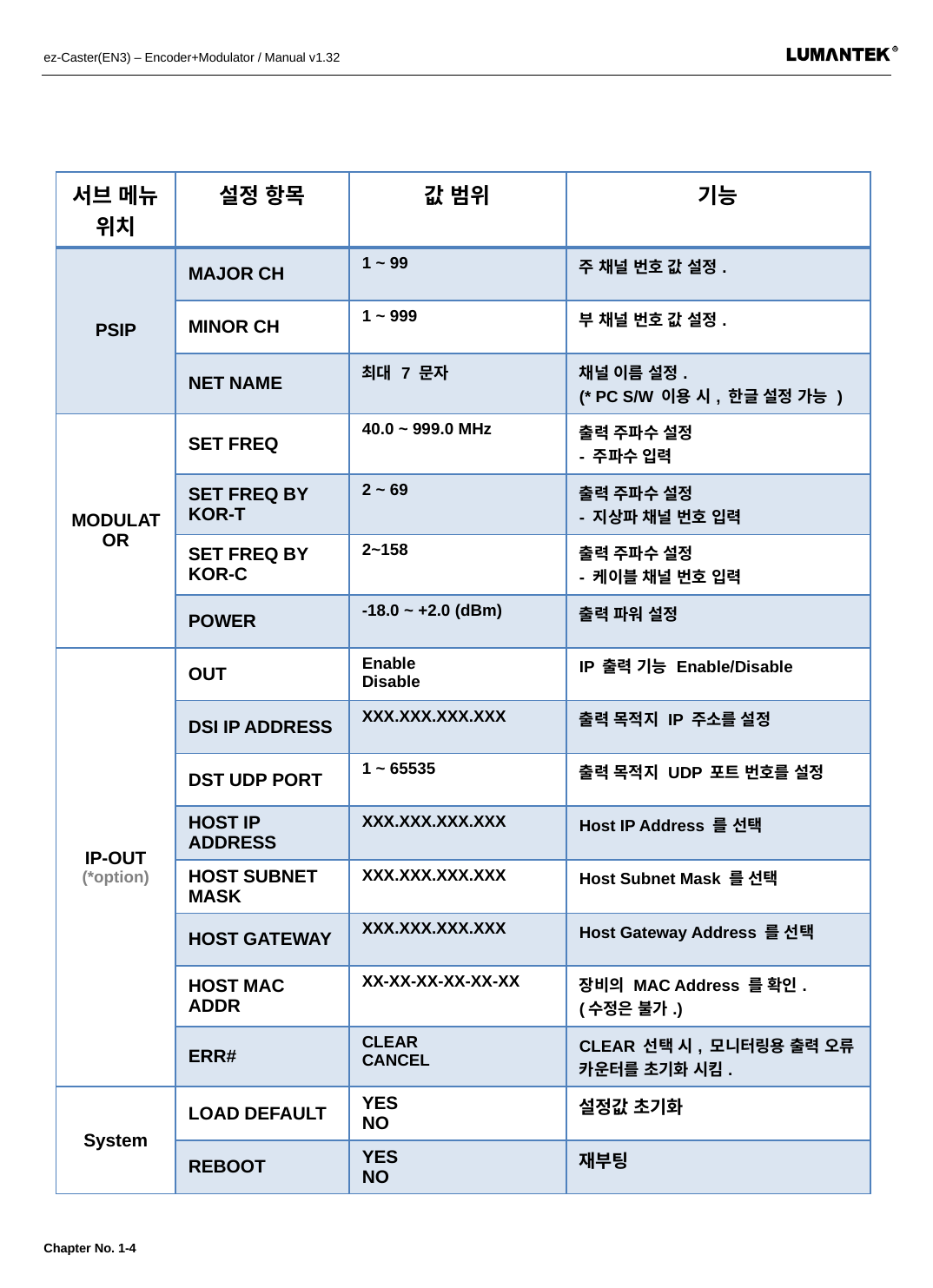

| 서브 메뉴 위치 | 설정 항목 | 값 범위 | 기능 |
| --- | --- | --- | --- |
| PSIP | MAJOR CH | 1 ~ 99 | 주 채널 번호 값 설정. |
|  | MINOR CH | 1 ~ 999 | 부 채널 번호 값 설정. |
|  | NET NAME | 최대 7 문자 | 채널 이름 설정. (\* PC S/W 이용 시, 한글 설정 가능 ) |
| MODULATOR | SET FREQ | 40.0 ~ 999.0 MHz | 출력 주파수 설정 - 주파수 입력 |
|  | SET FREQ BY KOR-T | 2 ~ 69 | 출력 주파수 설정 - 지상파 채널 번호 입력 |
|  | SET FREQ BY KOR-C | 2~158 | 출력 주파수 설정 - 케이블 채널 번호 입력 |
|  | POWER | -18.0 ~ +2.0 (dBm) | 출력 파워 설정 |
| IP-OUT (\*option) | OUT | Enable Disable | IP 출력 기능 Enable/Disable |
|  | DSI IP ADDRESS | XXX.XXX.XXX.XXX | 출력 목적지 IP 주소를 설정 |
|  | DST UDP PORT | 1 ~ 65535 | 출력 목적지 UDP 포트 번호를 설정 |
|  | HOST IP ADDRESS | XXX.XXX.XXX.XXX | Host IP Address 를 선택 |
|  | HOST SUBNET MASK | XXX.XXX.XXX.XXX | Host Subnet Mask 를 선택 |
|  | HOST GATEWAY | XXX.XXX.XXX.XXX | Host Gateway Address 를 선택 |
|  | HOST MAC ADDR | XX-XX-XX-XX-XX-XX | 장비의 MAC Address 를 확인. (수정은 불가.) |
|  | ERR# | CLEAR CANCEL | CLEAR 선택 시, 모니터링용 출력 오류 카운터를 초기화 시킴. |
| System | LOAD DEFAULT | YES NO | 설정값 초기화 |
|  | REBOOT | YES NO | 재부팅 |